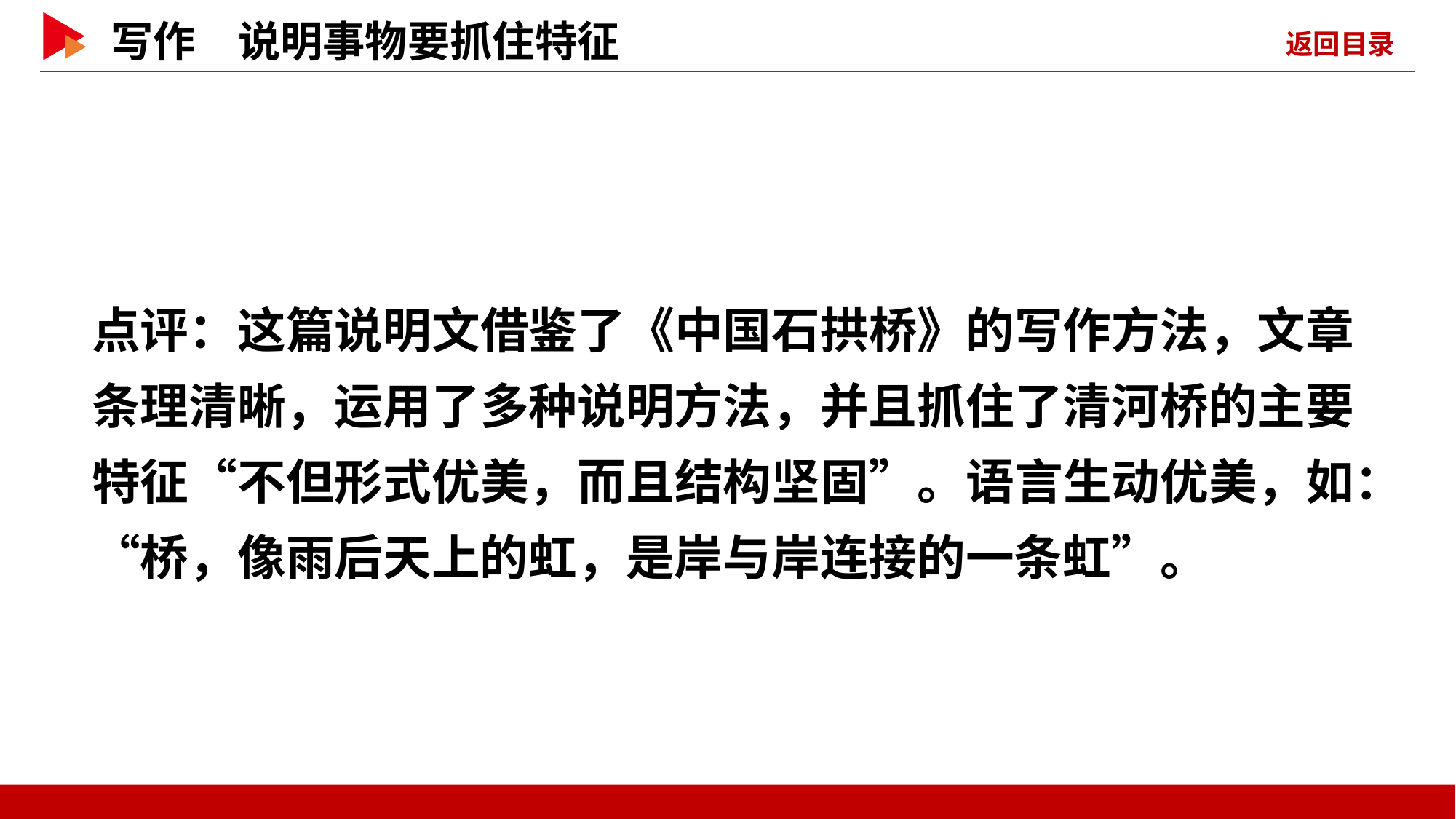

点评：这篇说明文借鉴了《中国石拱桥》的写作方法，文章条理清晰，运用了多种说明方法，并且抓住了清河桥的主要特征“不但形式优美，而且结构坚固”。语言生动优美，如：“桥，像雨后天上的虹，是岸与岸连接的一条虹”。